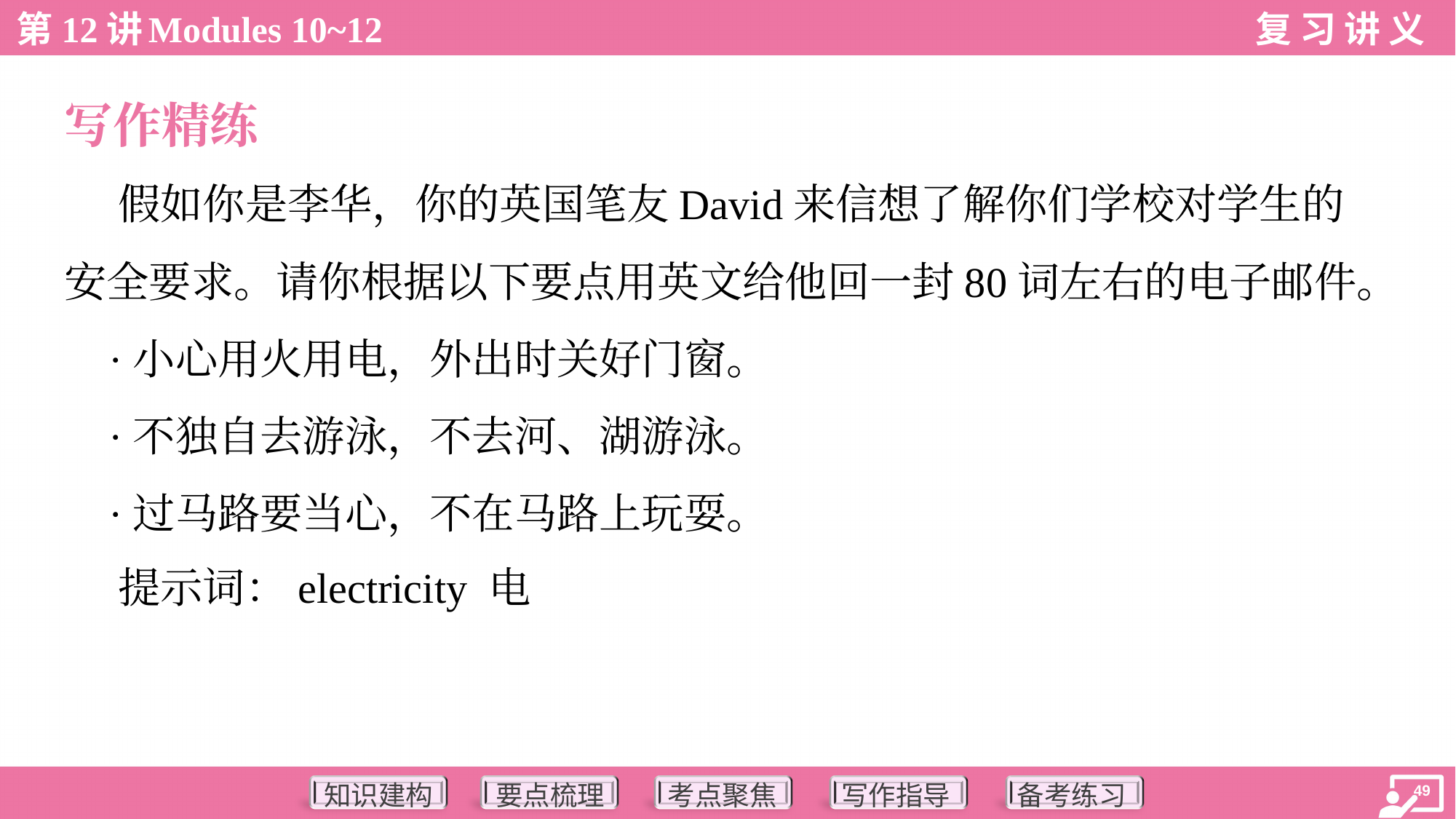

写作精练
    假如你是李华，你的英国笔友David来信想了解你们学校对学生的
安全要求。请你根据以下要点用英文给他回一封80词左右的电子邮件。
    ·小心用火用电，外出时关好门窗。
    ·不独自去游泳，不去河、湖游泳。
    ·过马路要当心，不在马路上玩耍。
    提示词：electricity 电